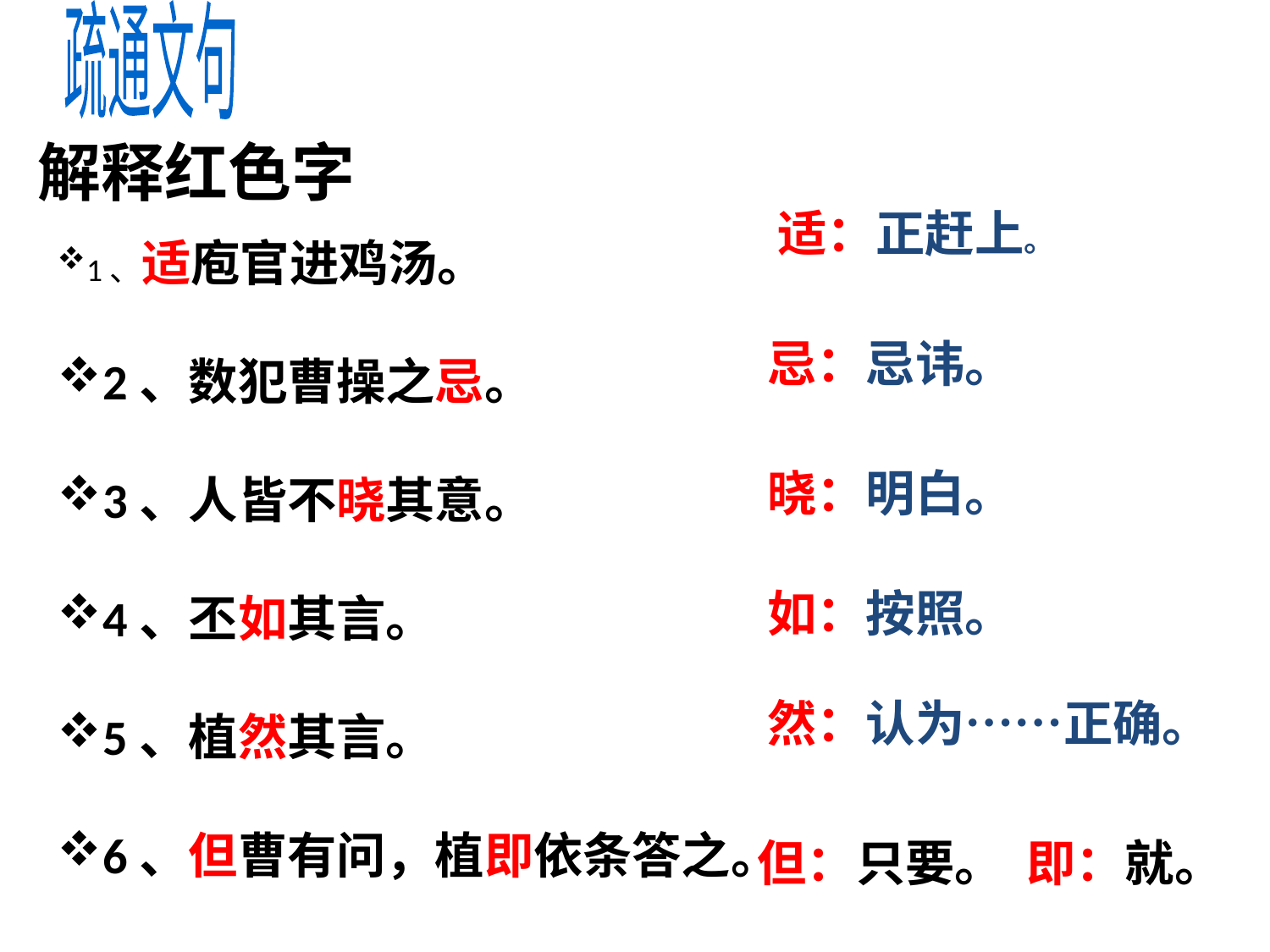

疏通文句
解释红色字
适：正赶上。
1、适庖官进鸡汤。

2、数犯曹操之忌。

3、人皆不晓其意。

4、丕如其言。

5、植然其言。

6、但曹有问，植即依条答之。
忌：忌讳。

晓：明白。
如：按照。

然：认为……正确。

但：只要。  即：就。